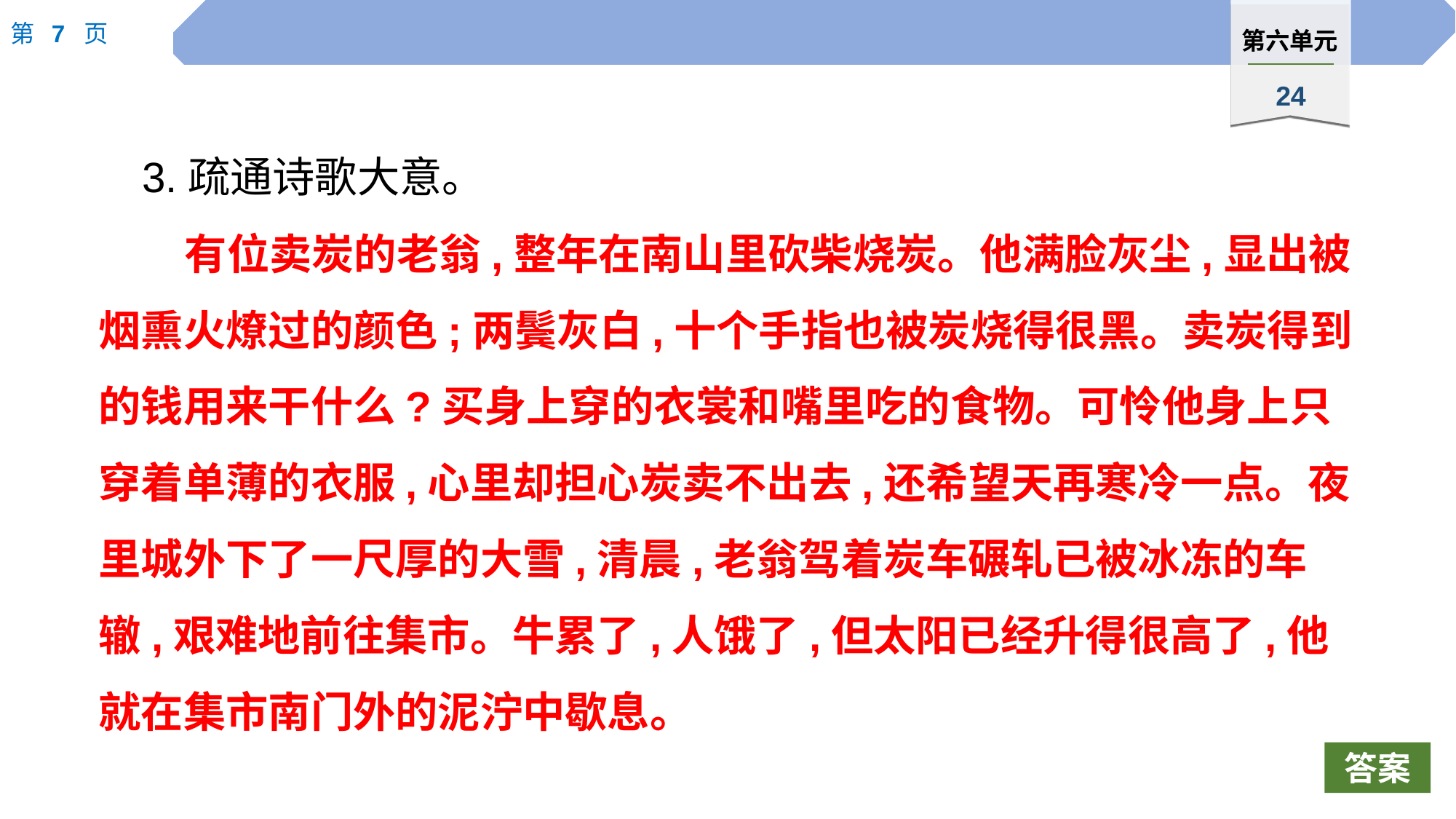

3.疏通诗歌大意。
有位卖炭的老翁,整年在南山里砍柴烧炭。他满脸灰尘,显出被烟熏火燎过的颜色;两鬓灰白,十个手指也被炭烧得很黑。卖炭得到的钱用来干什么?买身上穿的衣裳和嘴里吃的食物。可怜他身上只穿着单薄的衣服,心里却担心炭卖不出去,还希望天再寒冷一点。夜里城外下了一尺厚的大雪,清晨,老翁驾着炭车碾轧已被冰冻的车辙,艰难地前往集市。牛累了,人饿了,但太阳已经升得很高了,他就在集市南门外的泥泞中歇息。
答案